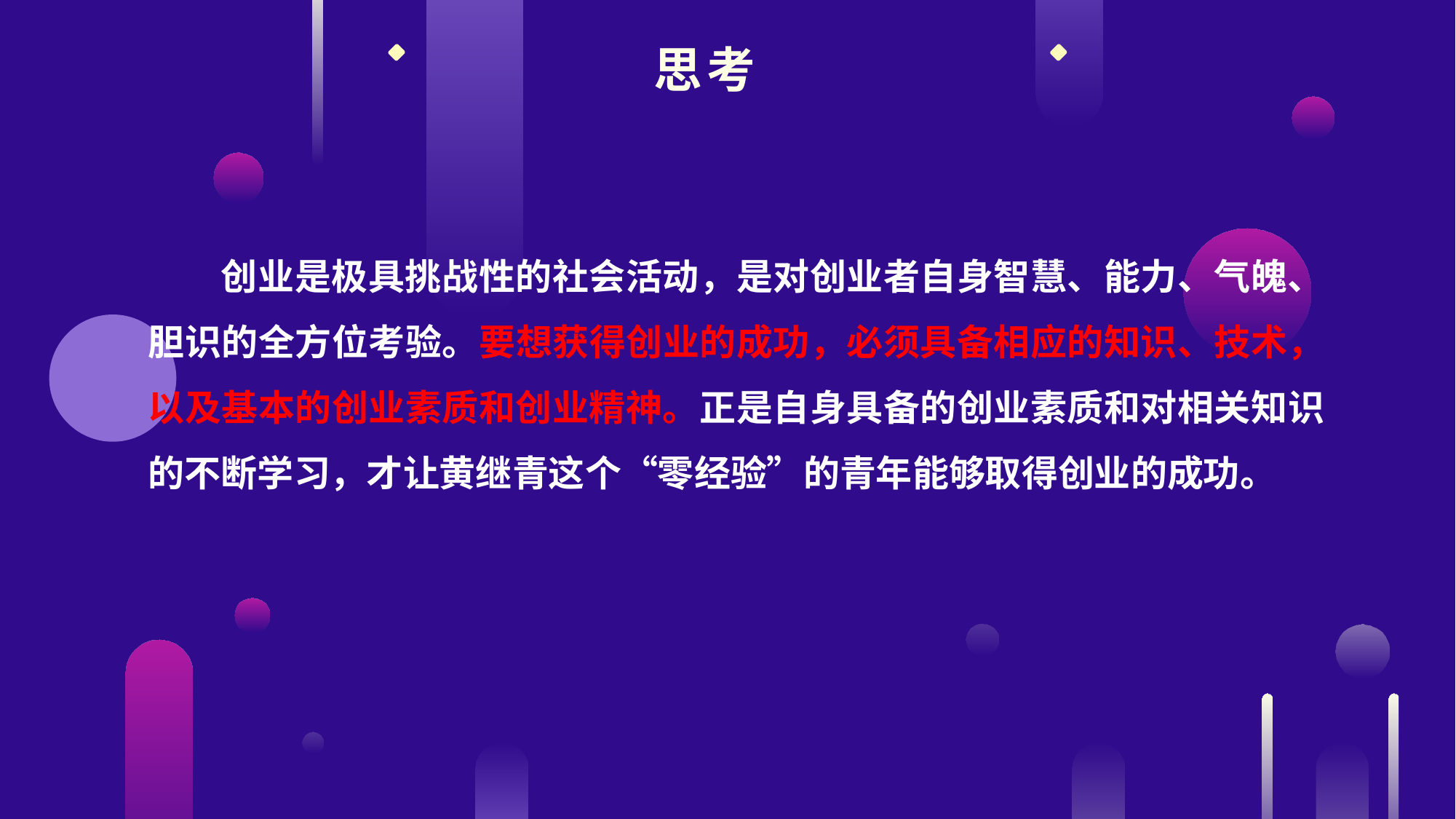

思考

创业是极具挑战性的社会活动，是对创业者自身智慧、能力、气魄、胆识的全方位考验。要想获得创业的成功，必须具备相应的知识、技术，以及基本的创业素质和创业精神。正是自身具备的创业素质和对相关知识的不断学习，才让黄继青这个“零经验”的青年能够取得创业的成功。